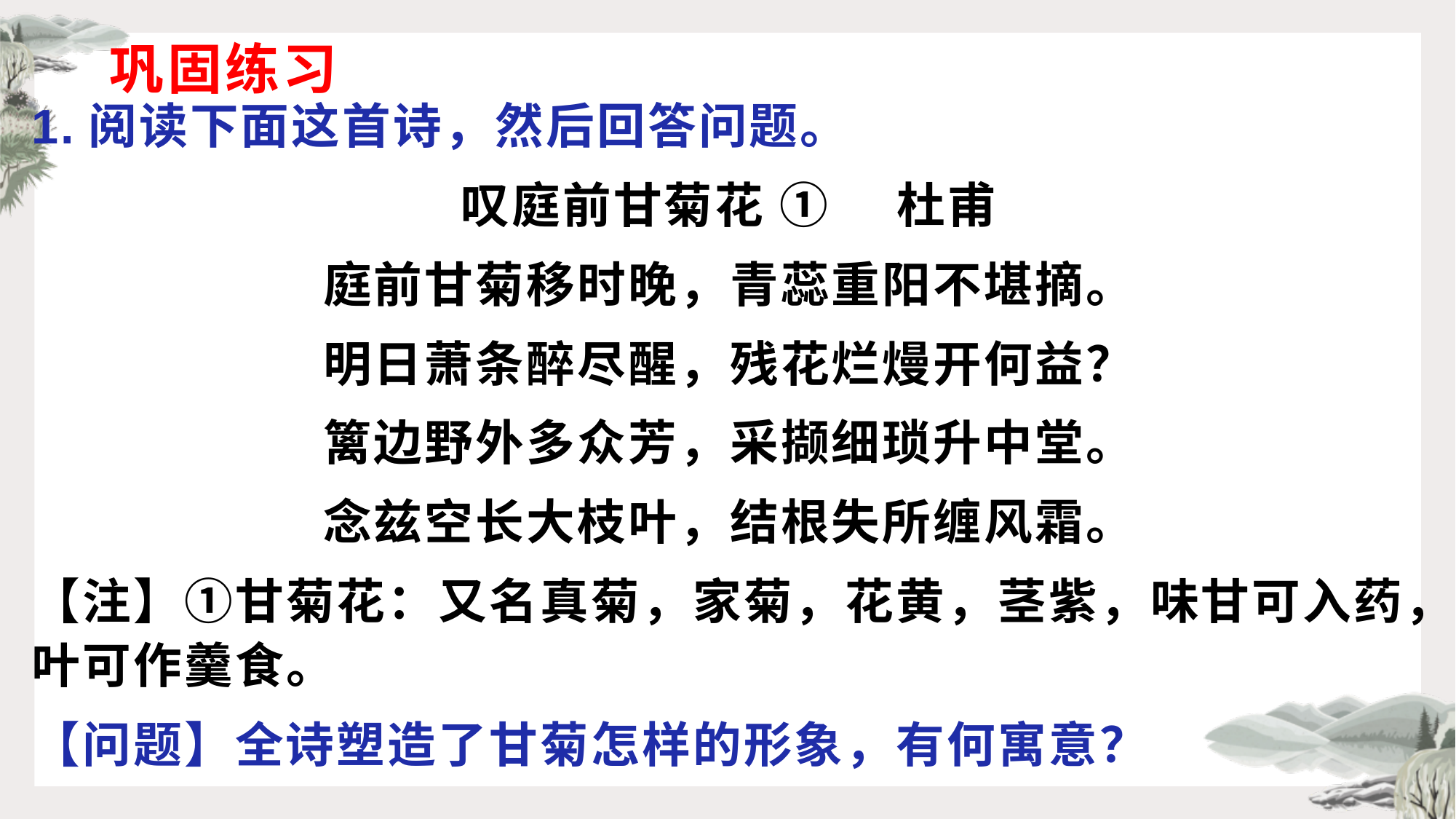

# 巩固练习
1.阅读下面这首诗，然后回答问题。
叹庭前甘菊花 ①     杜甫
庭前甘菊移时晚，青蕊重阳不堪摘。
明日萧条醉尽醒，残花烂熳开何益？
篱边野外多众芳，采撷细琐升中堂。
念兹空长大枝叶，结根失所缠风霜。
【注】①甘菊花：又名真菊，家菊，花黄，茎紫，味甘可入药，叶可作羹食。
【问题】全诗塑造了甘菊怎样的形象，有何寓意？